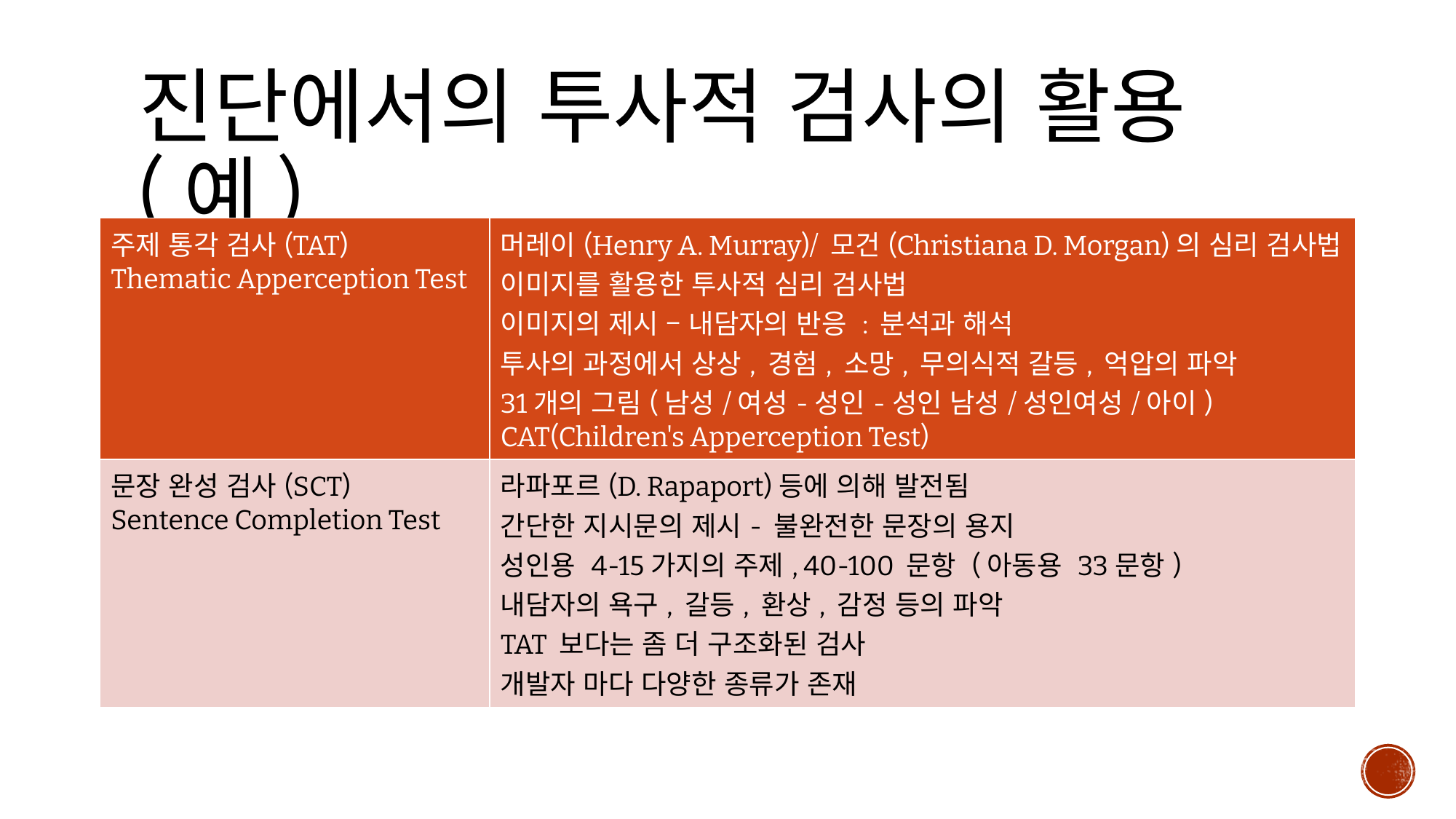

# 진단에서의 투사적 검사의 활용 (예)
| 주제 통각 검사(TAT) Thematic Apperception Test | 머레이(Henry A. Murray)/ 모건(Christiana D. Morgan)의 심리 검사법 이미지를 활용한 투사적 심리 검사법 이미지의 제시 – 내담자의 반응 : 분석과 해석 투사의 과정에서 상상, 경험, 소망, 무의식적 갈등, 억압의 파악 31개의 그림(남성/여성-성인-성인 남성/성인여성/아이) CAT(Children's Apperception Test) |
| --- | --- |
| 문장 완성 검사(SCT) Sentence Completion Test | 라파포르(D. Rapaport)등에 의해 발전됨 간단한 지시문의 제시- 불완전한 문장의 용지 성인용 4-15가지의 주제, 40-100 문항 (아동용 33문항) 내담자의 욕구, 갈등, 환상, 감정 등의 파악 TAT 보다는 좀 더 구조화된 검사 개발자 마다 다양한 종류가 존재 |